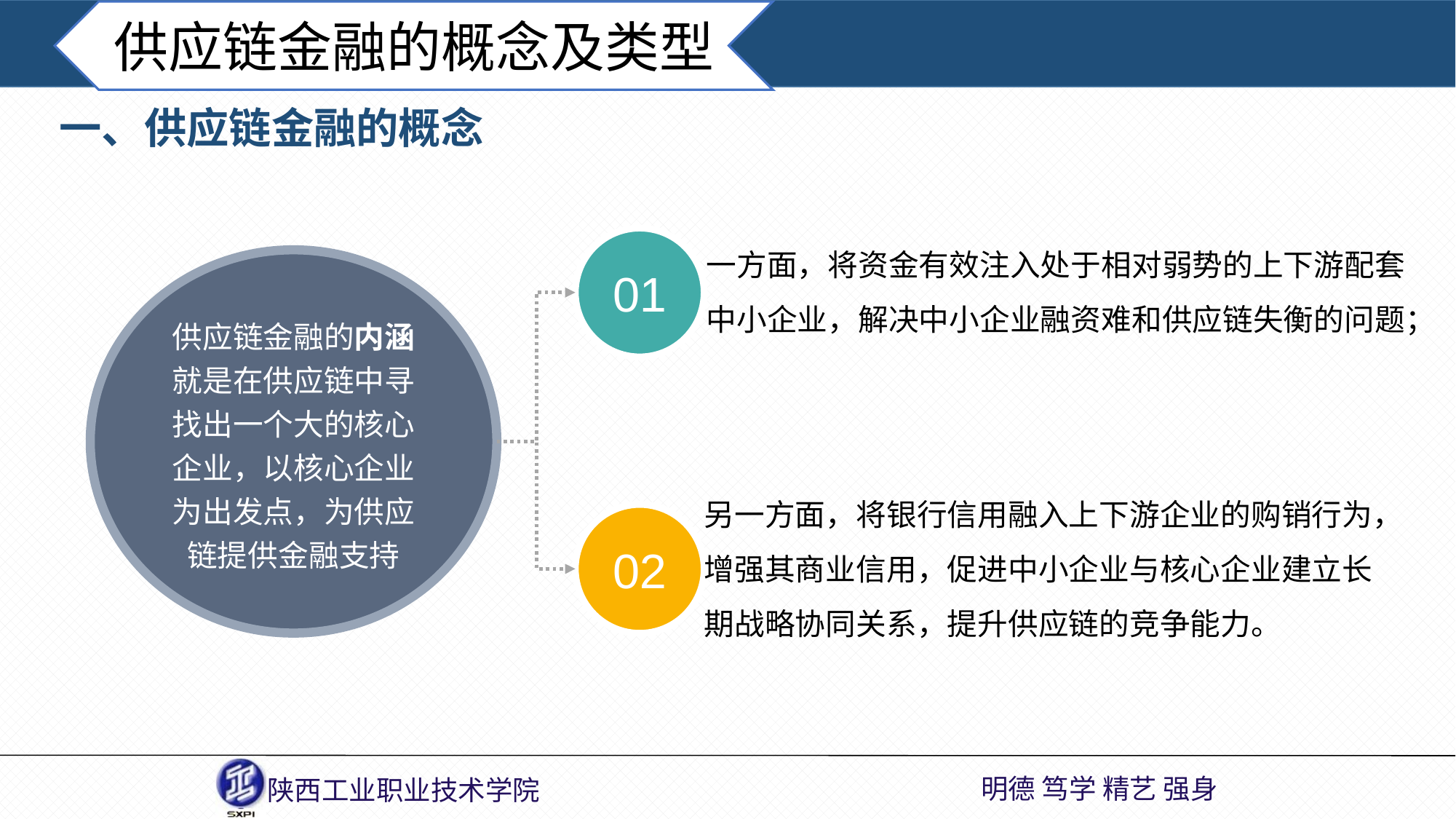

供应链金融的概念及类型

一、供应链金融的概念
一方面，将资金有效注入处于相对弱势的上下游配套中小企业，解决中小企业融资难和供应链失衡的问题；
01
供应链金融的内涵就是在供应链中寻找出一个大的核心企业，以核心企业为出发点，为供应链提供金融支持
另一方面，将银行信用融入上下游企业的购销行为，增强其商业信用，促进中小企业与核心企业建立长期战略协同关系，提升供应链的竞争能力。
02